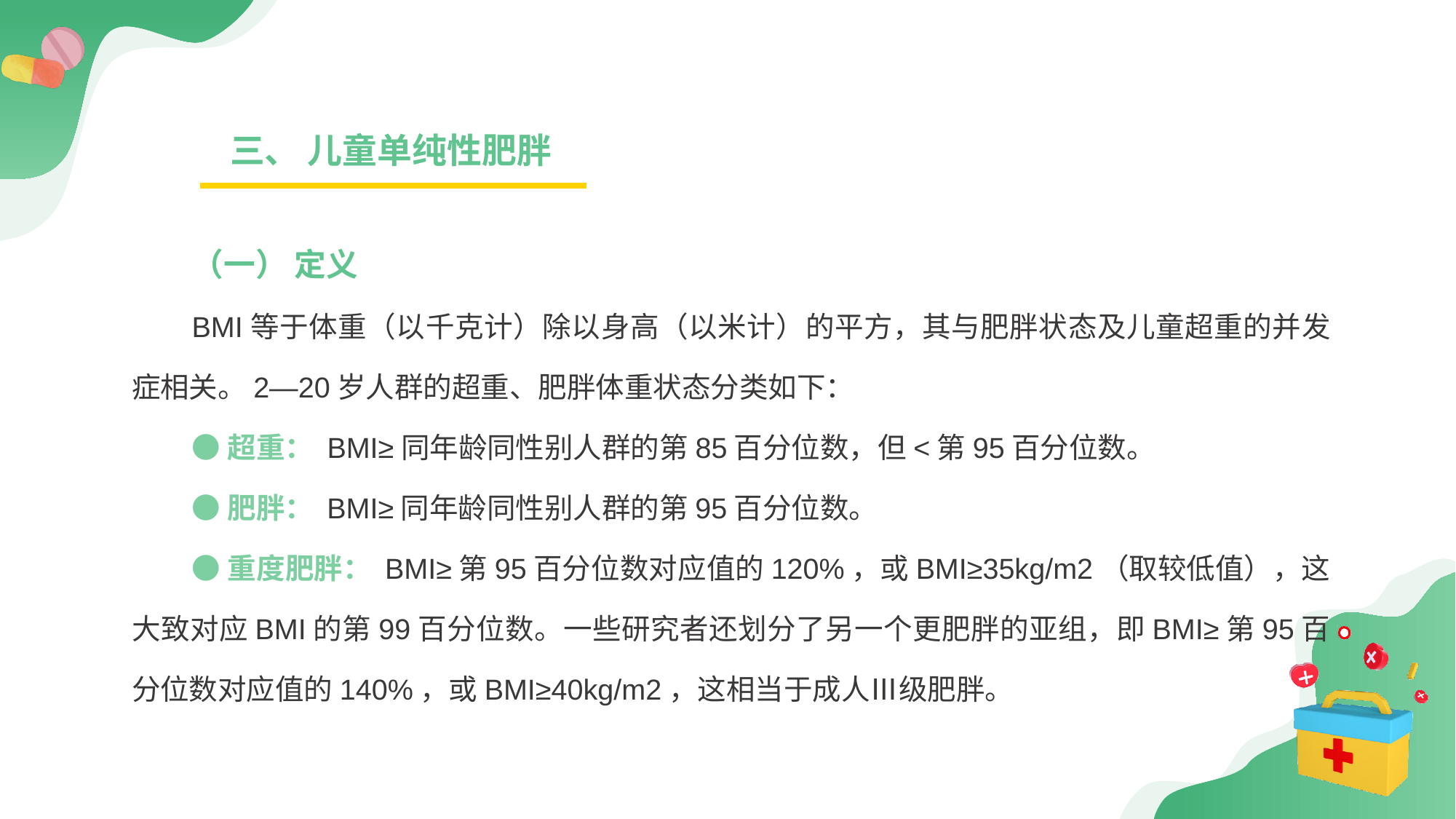

三、 儿童单纯性肥胖
（一） 定义
BMI等于体重（以千克计）除以身高（以米计）的平方，其与肥胖状态及儿童超重的并发症相关。2—20岁人群的超重、肥胖体重状态分类如下：
●超重： BMI≥同年龄同性别人群的第85百分位数，但<第95百分位数。
●肥胖： BMI≥同年龄同性别人群的第95百分位数。
●重度肥胖： BMI≥第95百分位数对应值的120%，或BMI≥35kg/m2（取较低值），这大致对应BMI的第99百分位数。一些研究者还划分了另一个更肥胖的亚组，即BMI≥第95百分位数对应值的140%，或BMI≥40kg/m2，这相当于成人Ⅲ级肥胖。